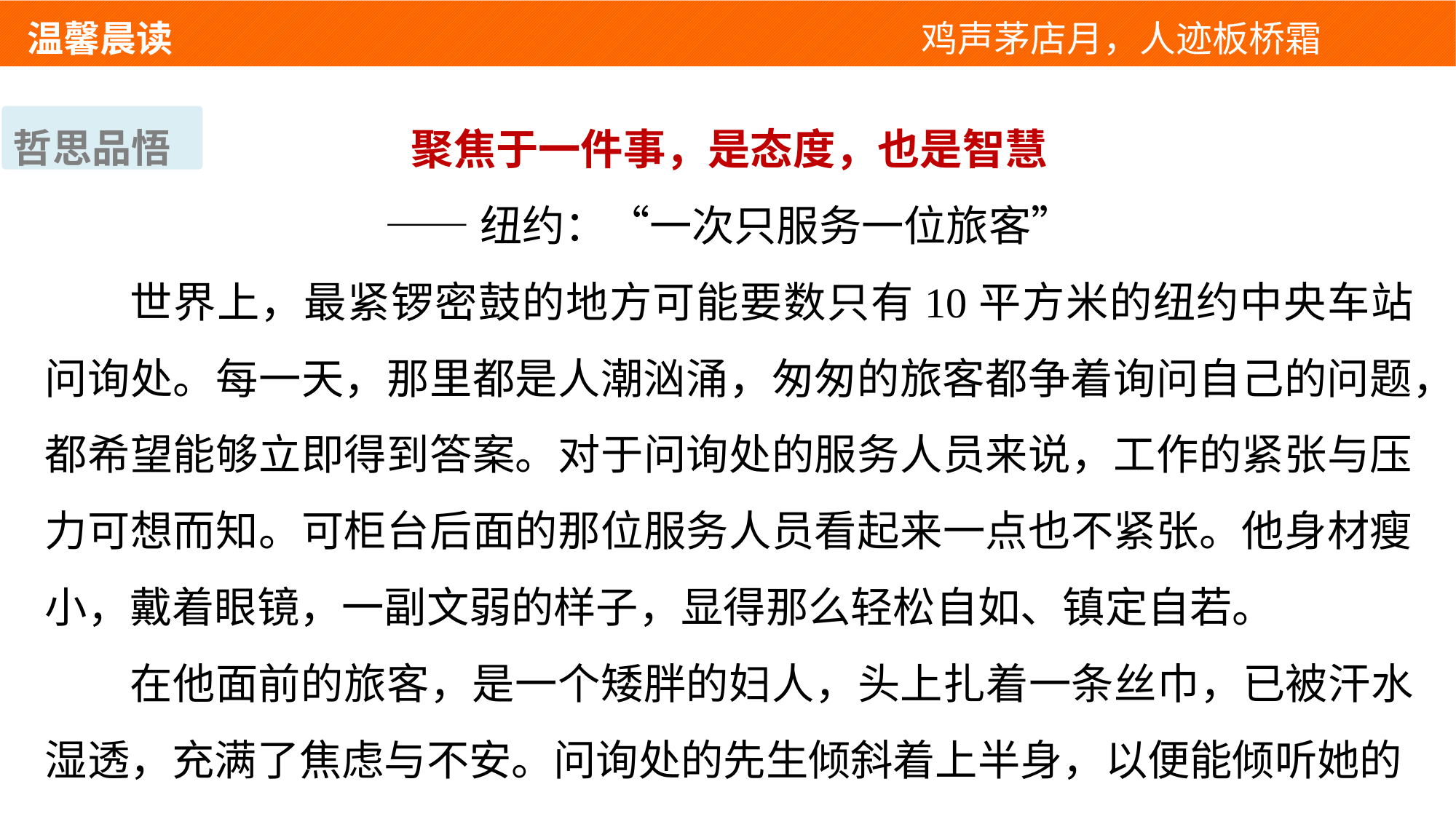

温馨晨读                                     　 　　　　　　　　　　　鸡声茅店月，人迹板桥霜
聚焦于一件事，是态度，也是智慧
——纽约：“一次只服务一位旅客”
世界上，最紧锣密鼓的地方可能要数只有10平方米的纽约中央车站问询处。每一天，那里都是人潮汹涌，匆匆的旅客都争着询问自己的问题，都希望能够立即得到答案。对于问询处的服务人员来说，工作的紧张与压力可想而知。可柜台后面的那位服务人员看起来一点也不紧张。他身材瘦小，戴着眼镜，一副文弱的样子，显得那么轻松自如、镇定自若。
在他面前的旅客，是一个矮胖的妇人，头上扎着一条丝巾，已被汗水湿透，充满了焦虑与不安。问询处的先生倾斜着上半身，以便能倾听她的
哲思品悟